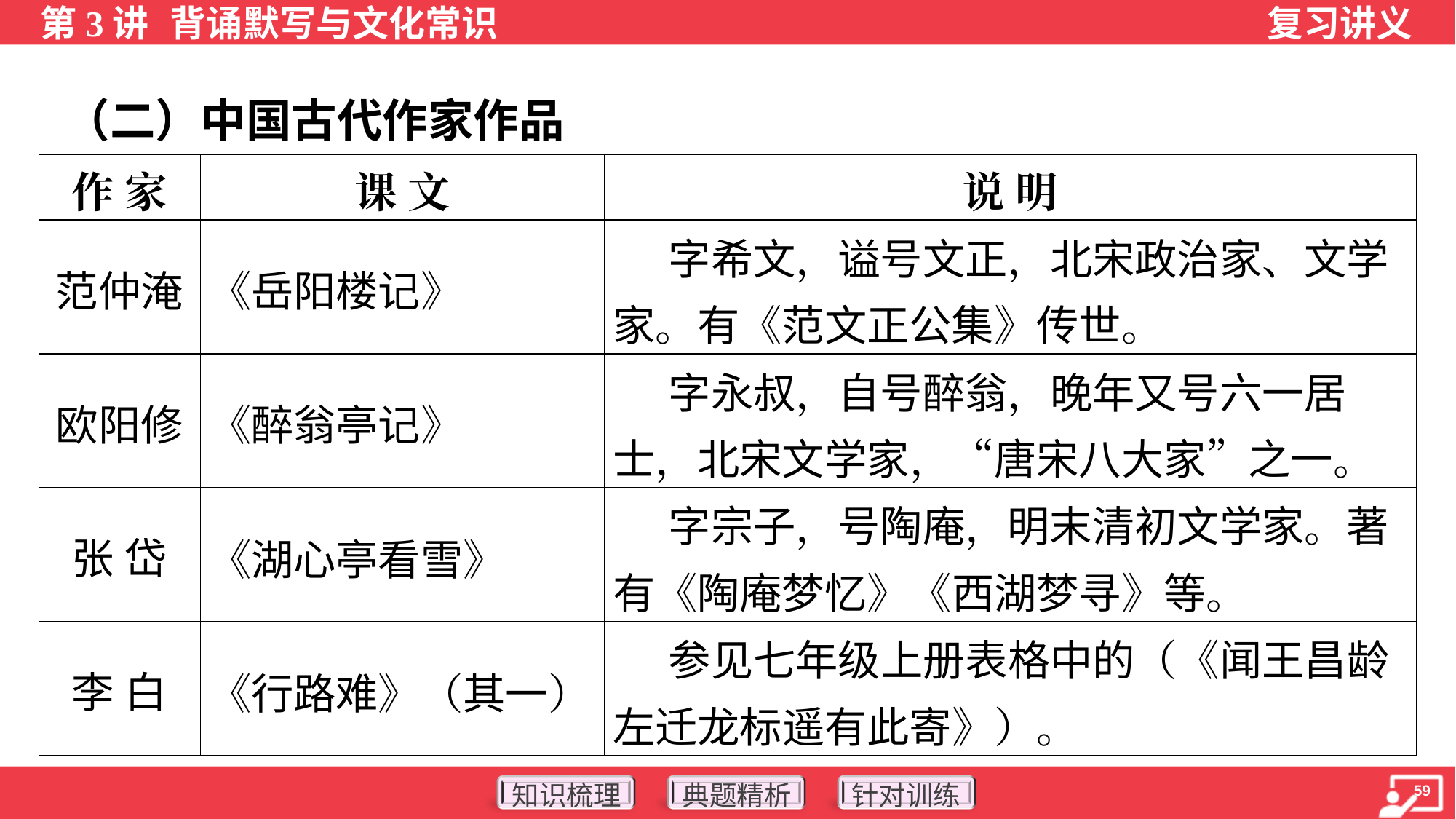

（二）中国古代作家作品
| 作 家 | 课 文 | 说 明 |
| --- | --- | --- |
| 范仲淹 | 《岳阳楼记》 | 字希文，谥号文正，北宋政治家、文学家。有《范文正公集》传世。 |
| 欧阳修 | 《醉翁亭记》 | 字永叔，自号醉翁，晚年又号六一居士，北宋文学家，“唐宋八大家”之一。 |
| 张 岱 | 《湖心亭看雪》 | 字宗子，号陶庵，明末清初文学家。著有《陶庵梦忆》《西湖梦寻》等。 |
| 李 白 | 《行路难》（其一） | 参见七年级上册表格中的（《闻王昌龄左迁龙标遥有此寄》）。 |